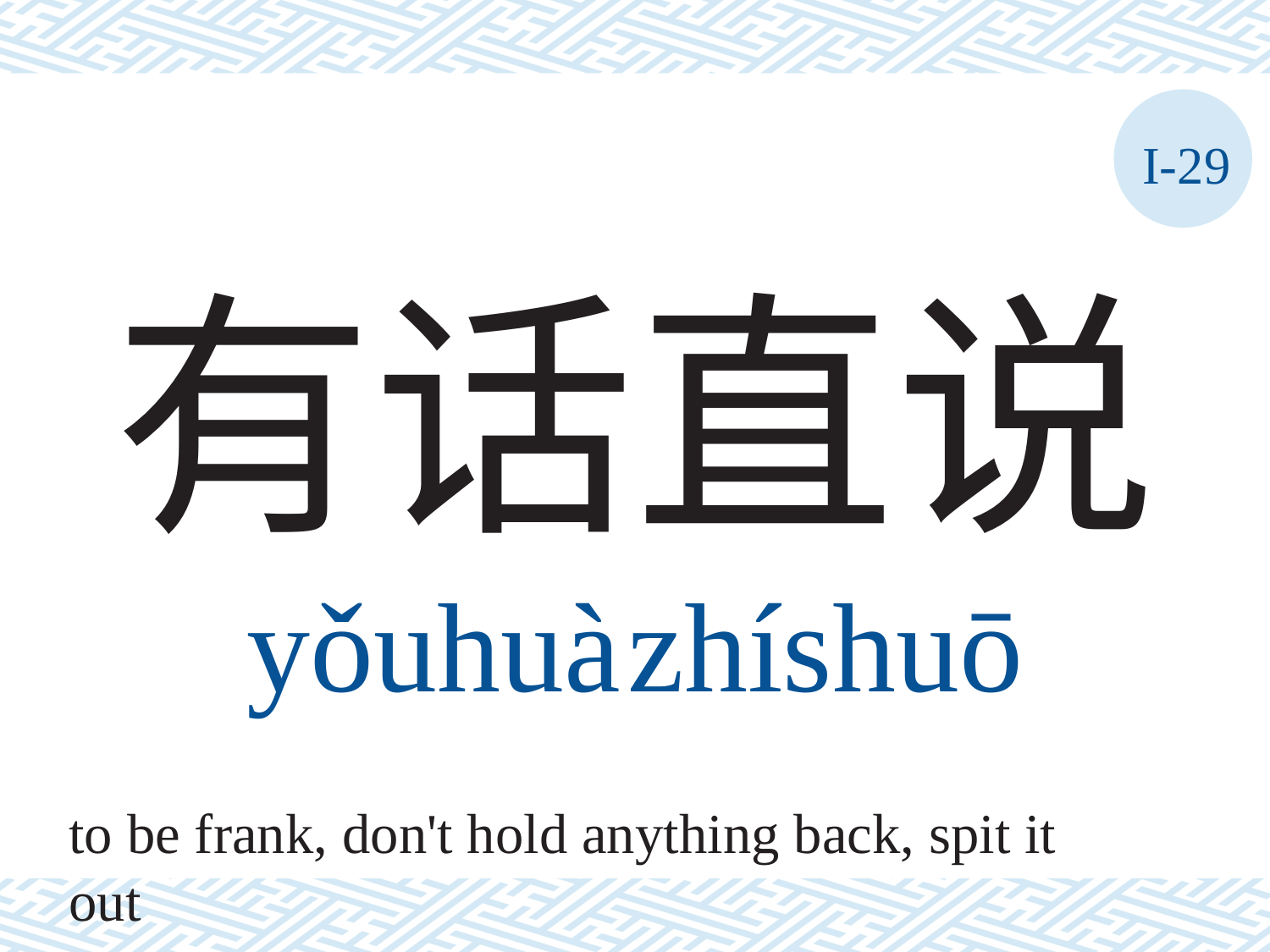

I-29
# 有话直说 yǒuhuà	zhíshuō
to be frank, don't hold anything back, spit it out